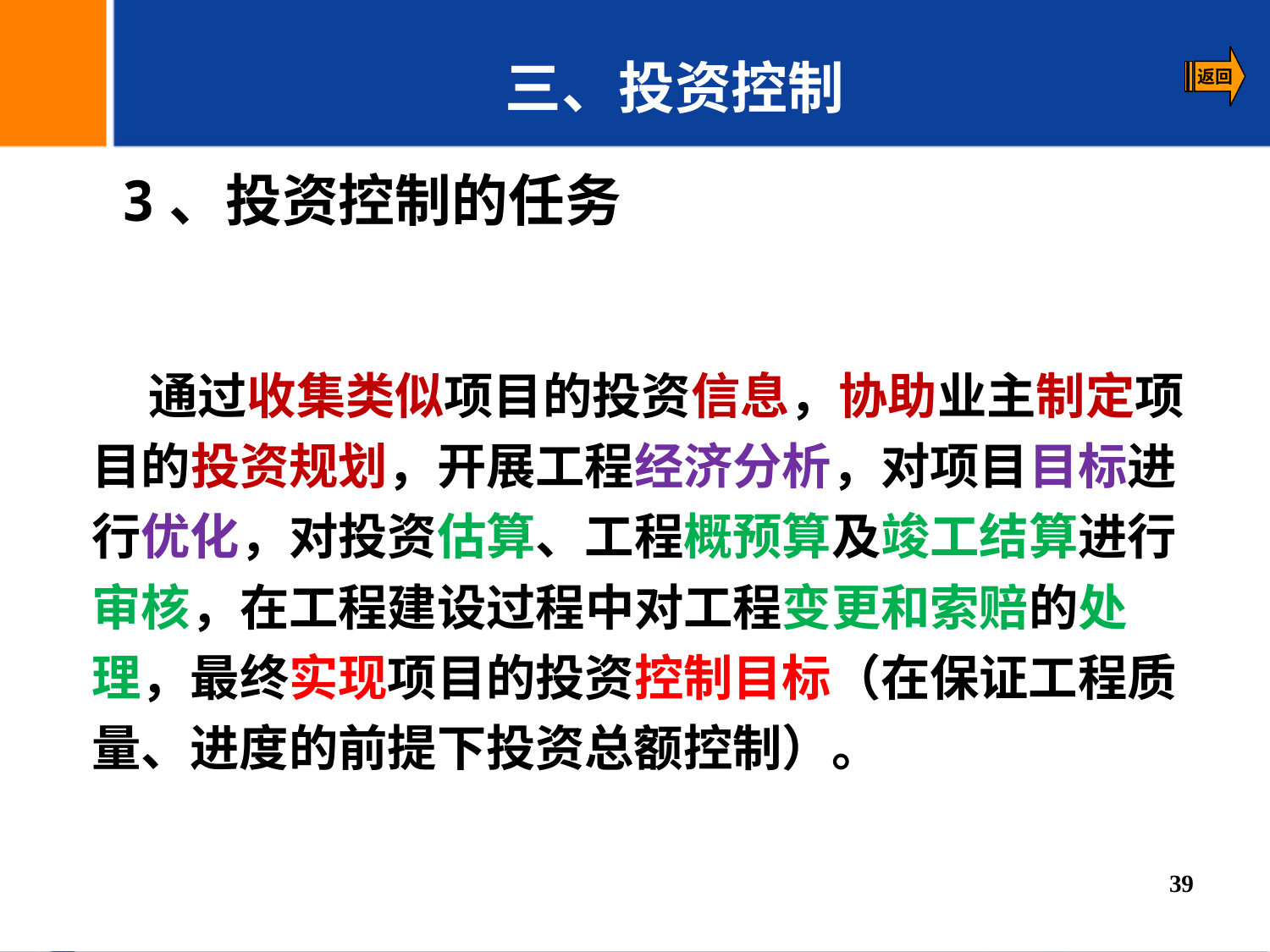

三、投资控制
3、投资控制的任务
    通过收集类似项目的投资信息，协助业主制定项目的投资规划，开展工程经济分析，对项目目标进行优化，对投资估算、工程概预算及竣工结算进行审核，在工程建设过程中对工程变更和索赔的处理，最终实现项目的投资控制目标（在保证工程质量、进度的前提下投资总额控制）。
39